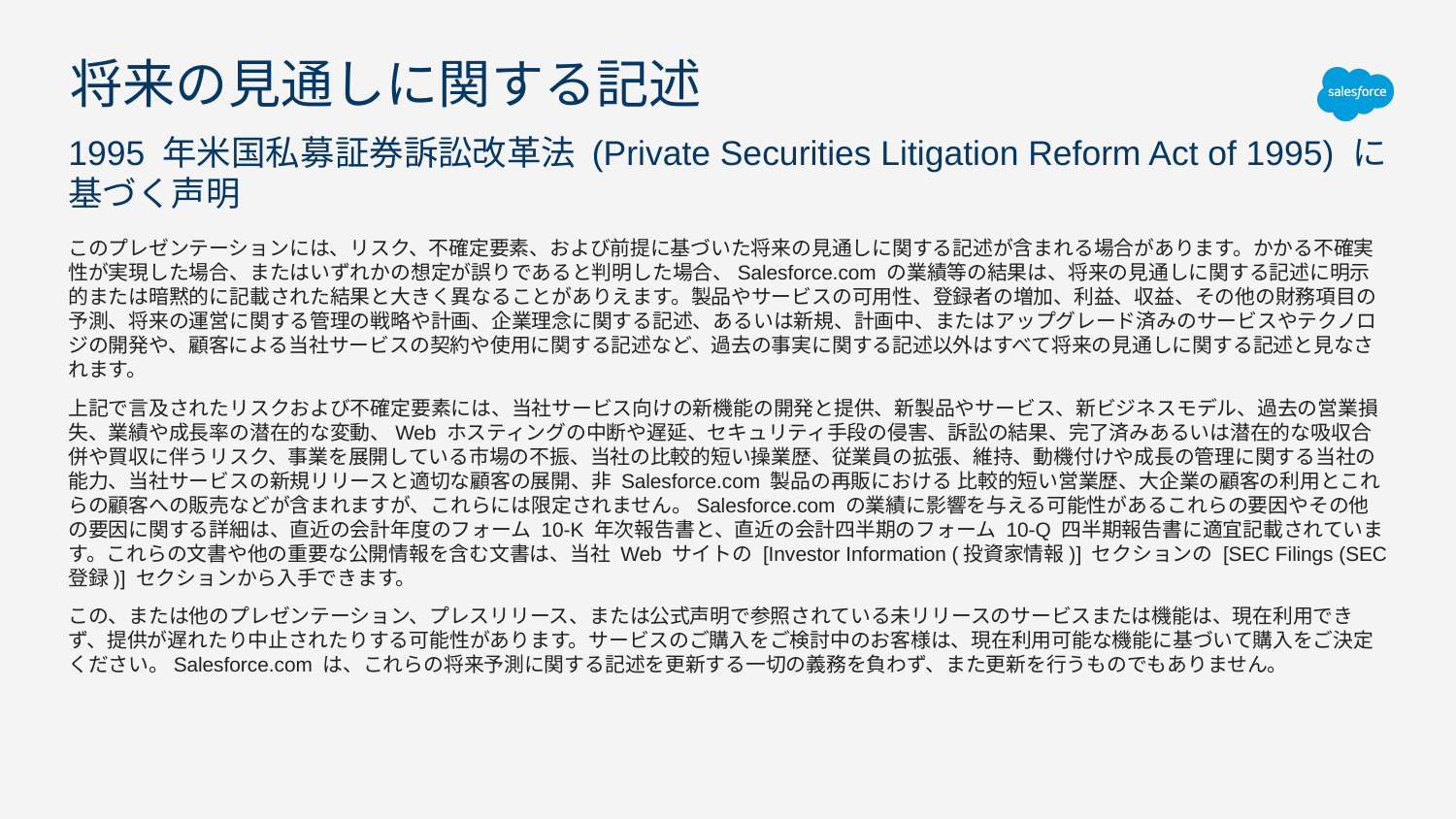

# 将来の見通しに関する記述
1995 年米国私募証券訴訟改革法 (Private Securities Litigation Reform Act of 1995) に基づく声明

このプレゼンテーションには、リスク、不確定要素、および前提に基づいた将来の見通しに関する記述が含まれる場合があります。かかる不確実性が実現した場合、またはいずれかの想定が誤りであると判明した場合、Salesforce.com の業績等の結果は、将来の見通しに関する記述に明示的または暗黙的に記載された結果と大きく異なることがありえます。製品やサービスの可用性、登録者の増加、利益、収益、その他の財務項目の予測、将来の運営に関する管理の戦略や計画、企業理念に関する記述、あるいは新規、計画中、またはアップグレード済みのサービスやテクノロジの開発や、顧客による当社サービスの契約や使用に関する記述など、過去の事実に関する記述以外はすべて将来の見通しに関する記述と見なされます。
上記で言及されたリスクおよび不確定要素には、当社サービス向けの新機能の開発と提供、新製品やサービス、新ビジネスモデル、過去の営業損失、業績や成長率の潜在的な変動、Web ホスティングの中断や遅延、セキュリティ手段の侵害、訴訟の結果、完了済みあるいは潜在的な吸収合併や買収に伴うリスク、事業を展開している市場の不振、当社の比較的短い操業歴、従業員の拡張、維持、動機付けや成長の管理に関する当社の能力、当社サービスの新規リリースと適切な顧客の展開、非 Salesforce.com 製品の再販における 比較的短い営業歴、大企業の顧客の利用とこれらの顧客への販売などが含まれますが、これらには限定されません。Salesforce.com の業績に影響を与える可能性があるこれらの要因やその他の要因に関する詳細は、直近の会計年度のフォーム 10-K 年次報告書と、直近の会計四半期のフォーム 10-Q 四半期報告書に適宜記載されています。これらの文書や他の重要な公開情報を含む文書は、当社 Web サイトの [Investor Information (投資家情報)] セクションの [SEC Filings (SEC 登録)] セクションから入手できます。
この、または他のプレゼンテーション、プレスリリース、または公式声明で参照されている未リリースのサービスまたは機能は、現在利用できず、提供が遅れたり中止されたりする可能性があります。サービスのご購入をご検討中のお客様は、現在利用可能な機能に基づいて購入をご決定ください。Salesforce.com は、これらの将来予測に関する記述を更新する一切の義務を負わず、また更新を行うものでもありません。